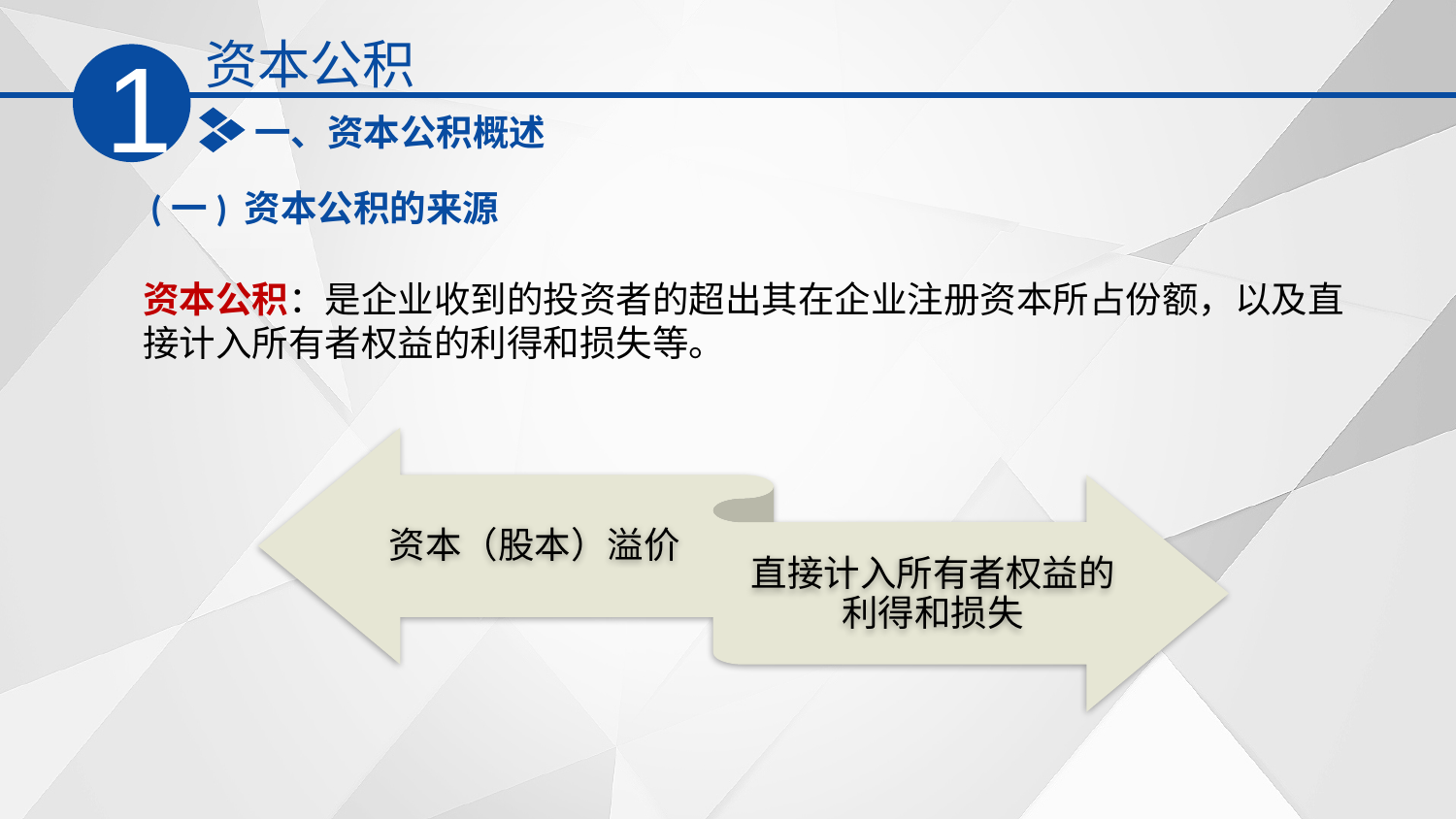

资本公积
1

一、资本公积概述

(一) 资本公积的来源
资本公积：是企业收到的投资者的超出其在企业注册资本所占份额，以及直接计入所有者权益的利得和损失等。

资本（股本）溢价
直接计入所有者权益的利得和损失